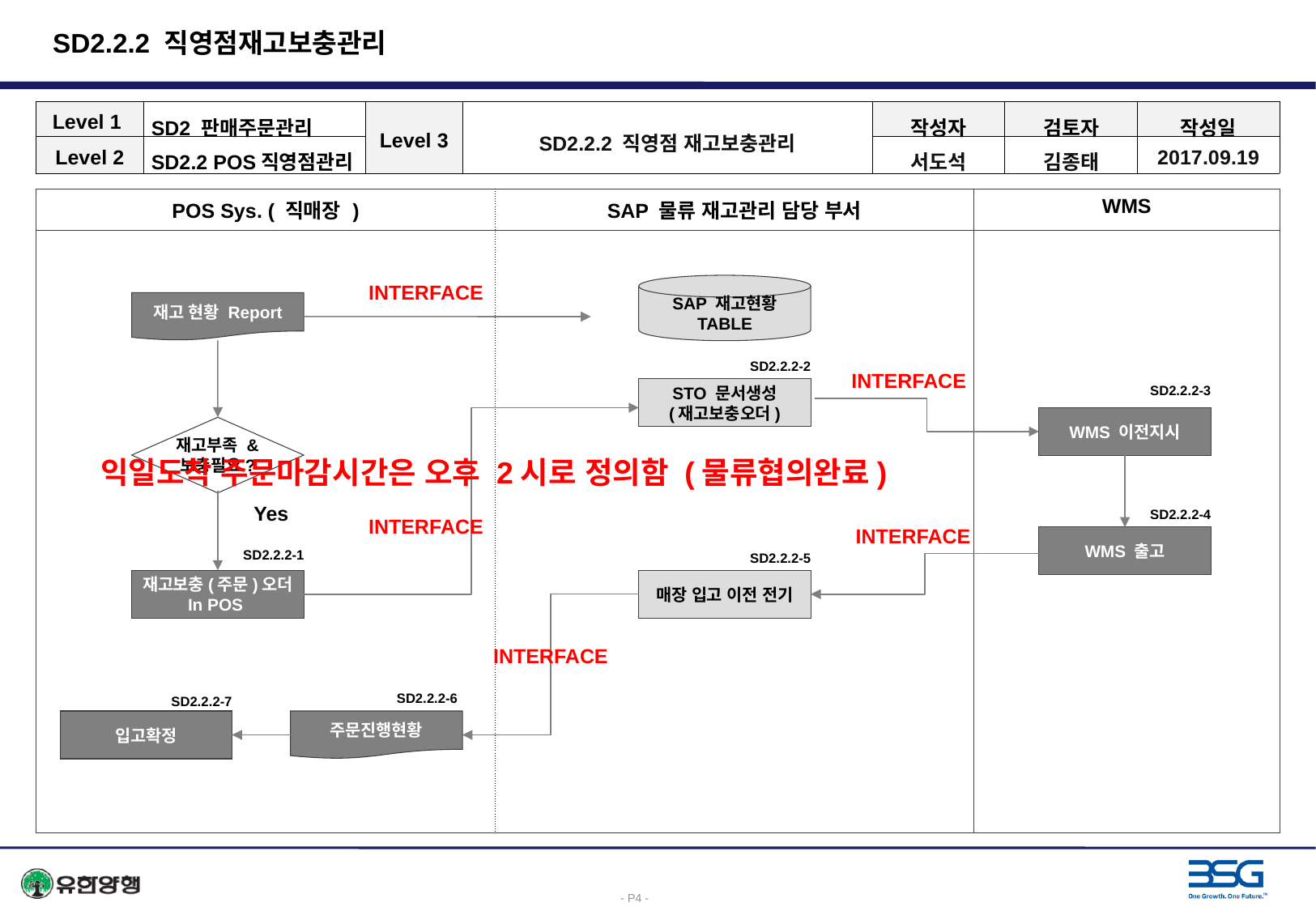

# SD2.2.2 직영점재고보충관리
| Level 1 | SD2 판매주문관리 | Level 3 | SD2.2.2 직영점 재고보충관리 | 작성자 | 검토자 | 작성일 |
| --- | --- | --- | --- | --- | --- | --- |
| Level 2 | SD2.2 POS직영점관리 |  |  | 서도석 | 김종태 | 2017.09.19 |
| POS Sys. ( 직매장 ) | SAP 물류 재고관리 담당 부서 | WMS |
| --- | --- | --- |
|  |  |  |
INTERFACE
SAP 재고현황
TABLE
재고 현황 Report
SD2.2.2-2
INTERFACE
SD2.2.2-3
STO 문서생성
(재고보충오더)
WMS 이전지시
재고부족 &
보충필요?
익일도착 주문마감시간은 오후 2시로 정의함 (물류협의완료)
Yes
SD2.2.2-4
INTERFACE
INTERFACE
WMS 출고
SD2.2.2-1
SD2.2.2-5
매장 입고 이전 전기
재고보충(주문)오더
In POS
INTERFACE
SD2.2.2-6
SD2.2.2-7
입고확정
주문진행현황